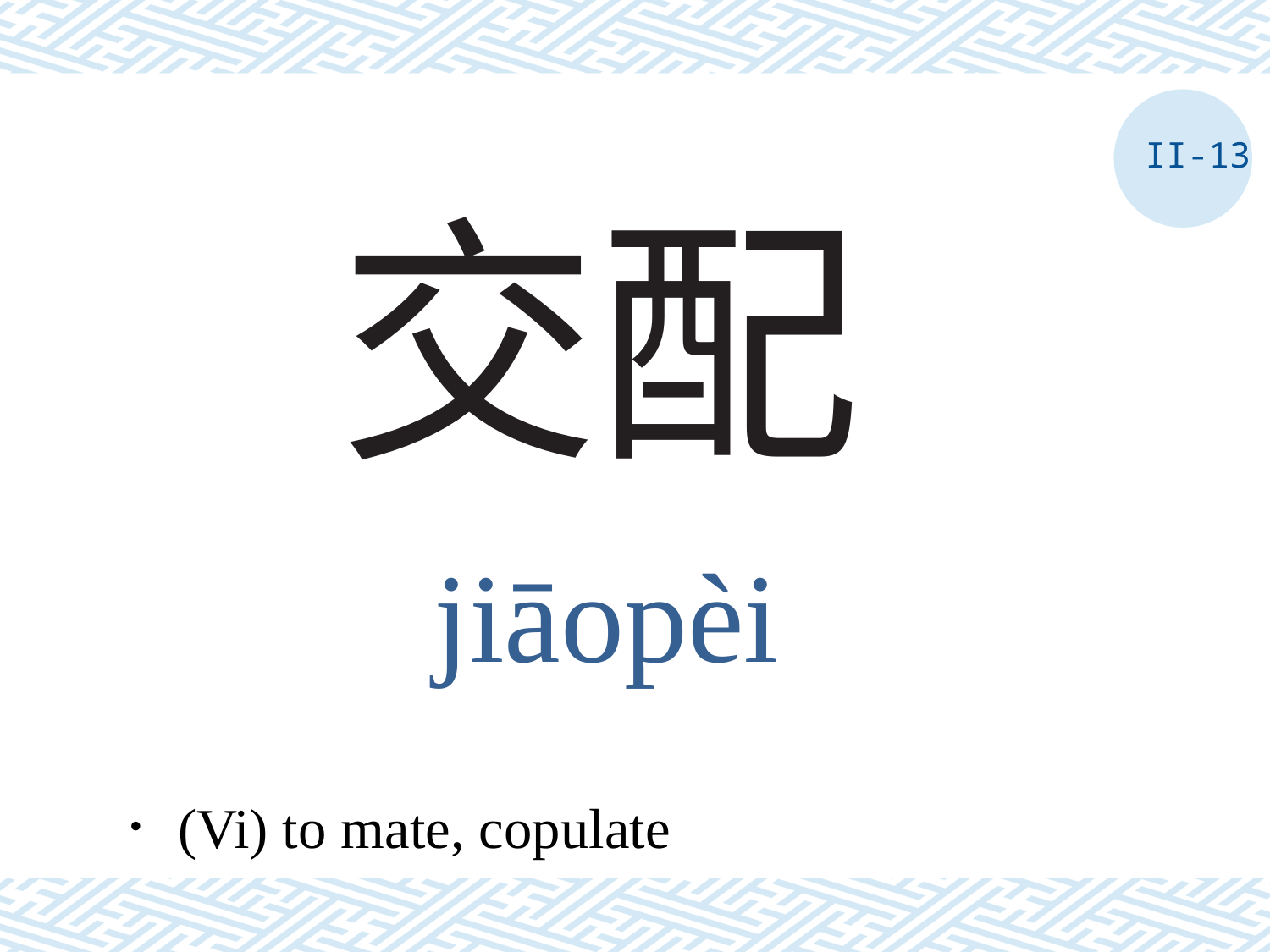

II-13

# 交配
jiāopèi
．(Vi) to mate, copulate